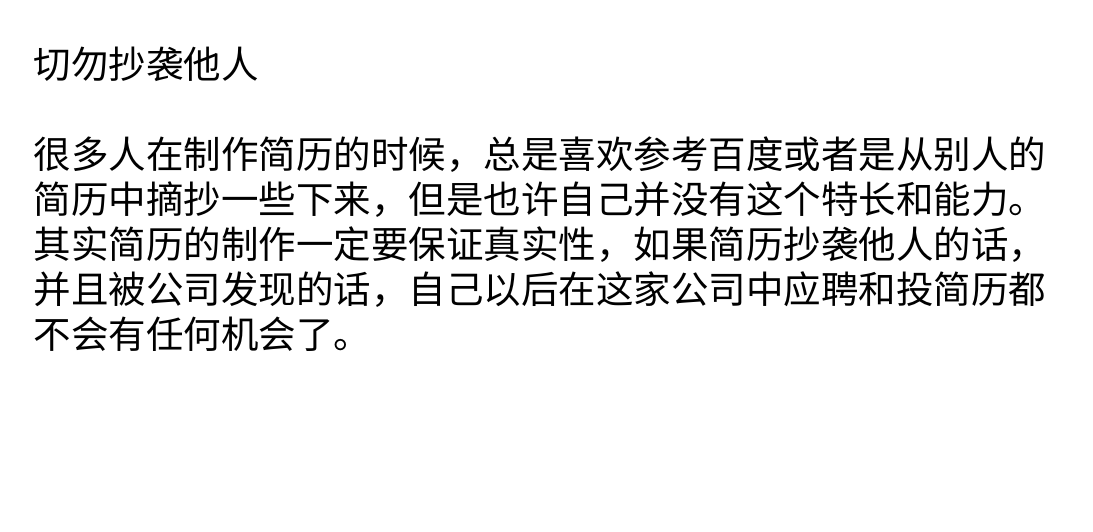

切勿抄袭他人

很多人在制作简历的时候，总是喜欢参考百度或者是从别人的简历中摘抄一些下来，但是也许自己并没有这个特长和能力。其实简历的制作一定要保证真实性，如果简历抄袭他人的话，并且被公司发现的话，自己以后在这家公司中应聘和投简历都不会有任何机会了。
简历模板 www.jianlimuban.cn